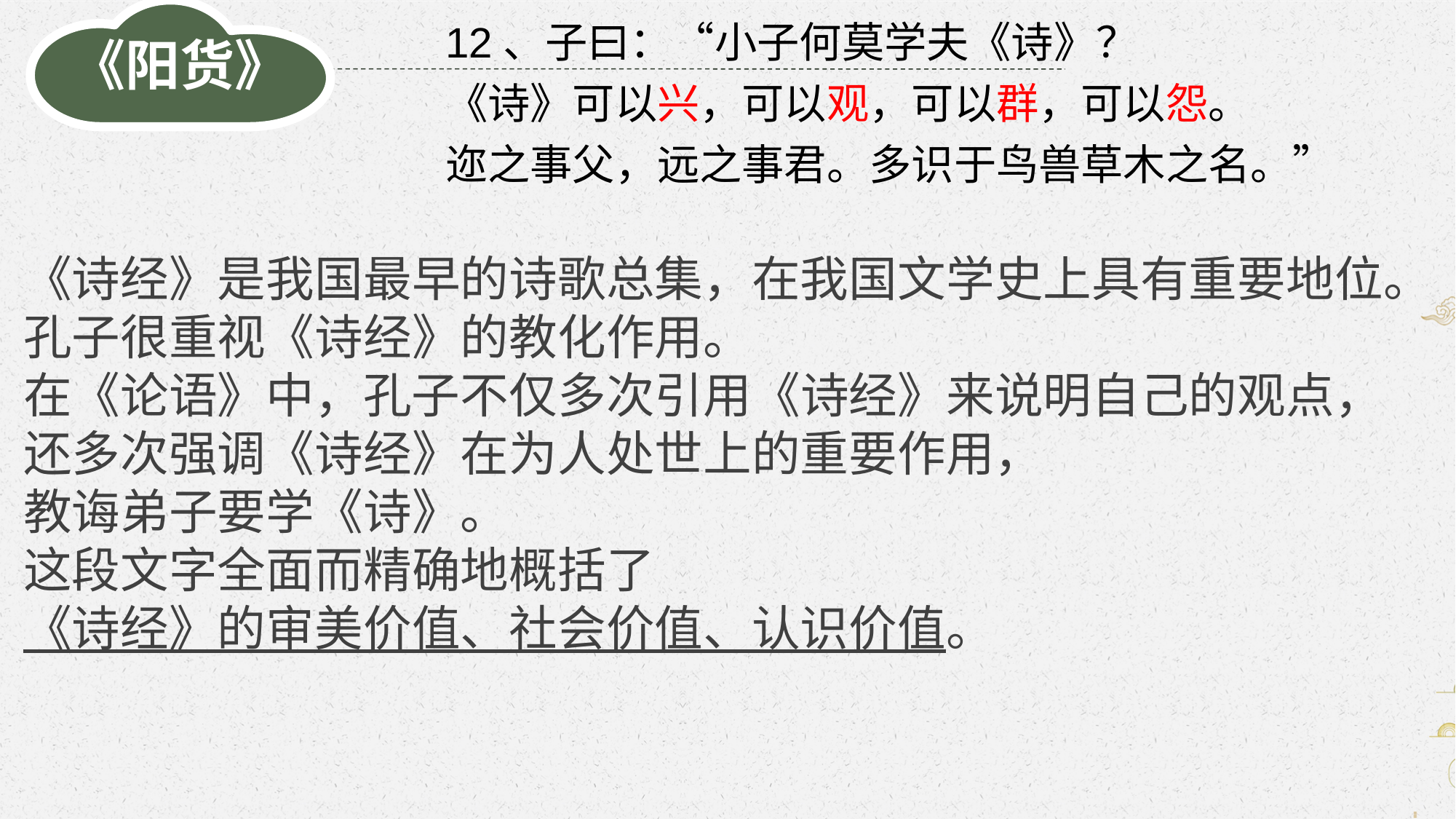

《阳货》
12、子曰：“小子何莫学夫《诗》？
《诗》可以兴，可以观，可以群，可以怨。
迩之事父，远之事君。多识于鸟兽草木之名。”
《诗经》是我国最早的诗歌总集，在我国文学史上具有重要地位。
孔子很重视《诗经》的教化作用。
在《论语》中，孔子不仅多次引用《诗经》来说明自己的观点，
还多次强调《诗经》在为人处世上的重要作用，
教诲弟子要学《诗》。
这段文字全面而精确地概括了
《诗经》的审美价值、社会价值、认识价值。